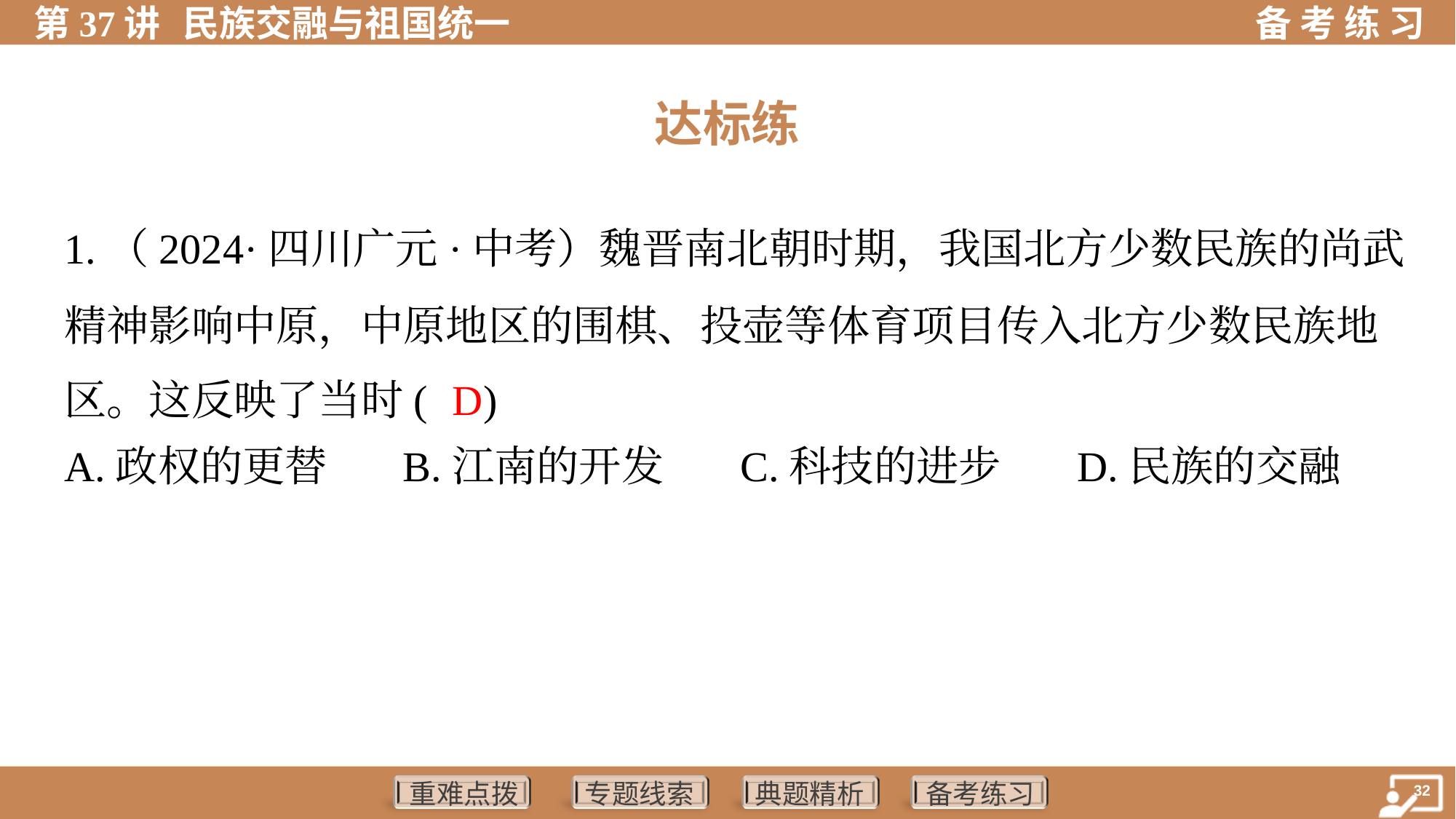

达标练
1.（2024·四川广元·中考）魏晋南北朝时期，我国北方少数民族的尚武
精神影响中原，中原地区的围棋、投壶等体育项目传入北方少数民族地
区。这反映了当时(     )
D
A.政权的更替	B.江南的开发	C.科技的进步	D.民族的交融